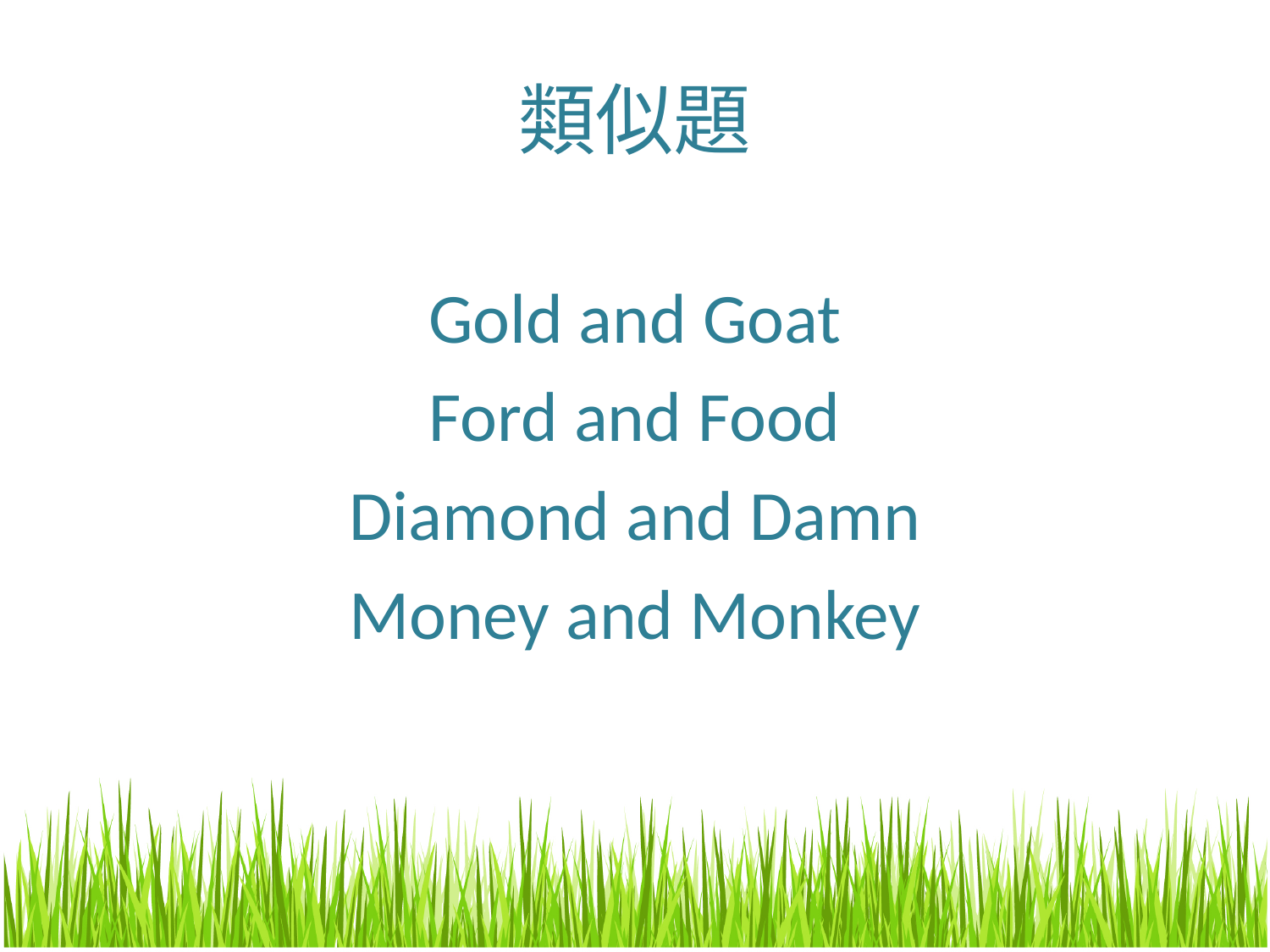

# 類似題
Gold and Goat
Ford and Food
Diamond and Damn
Money and Monkey